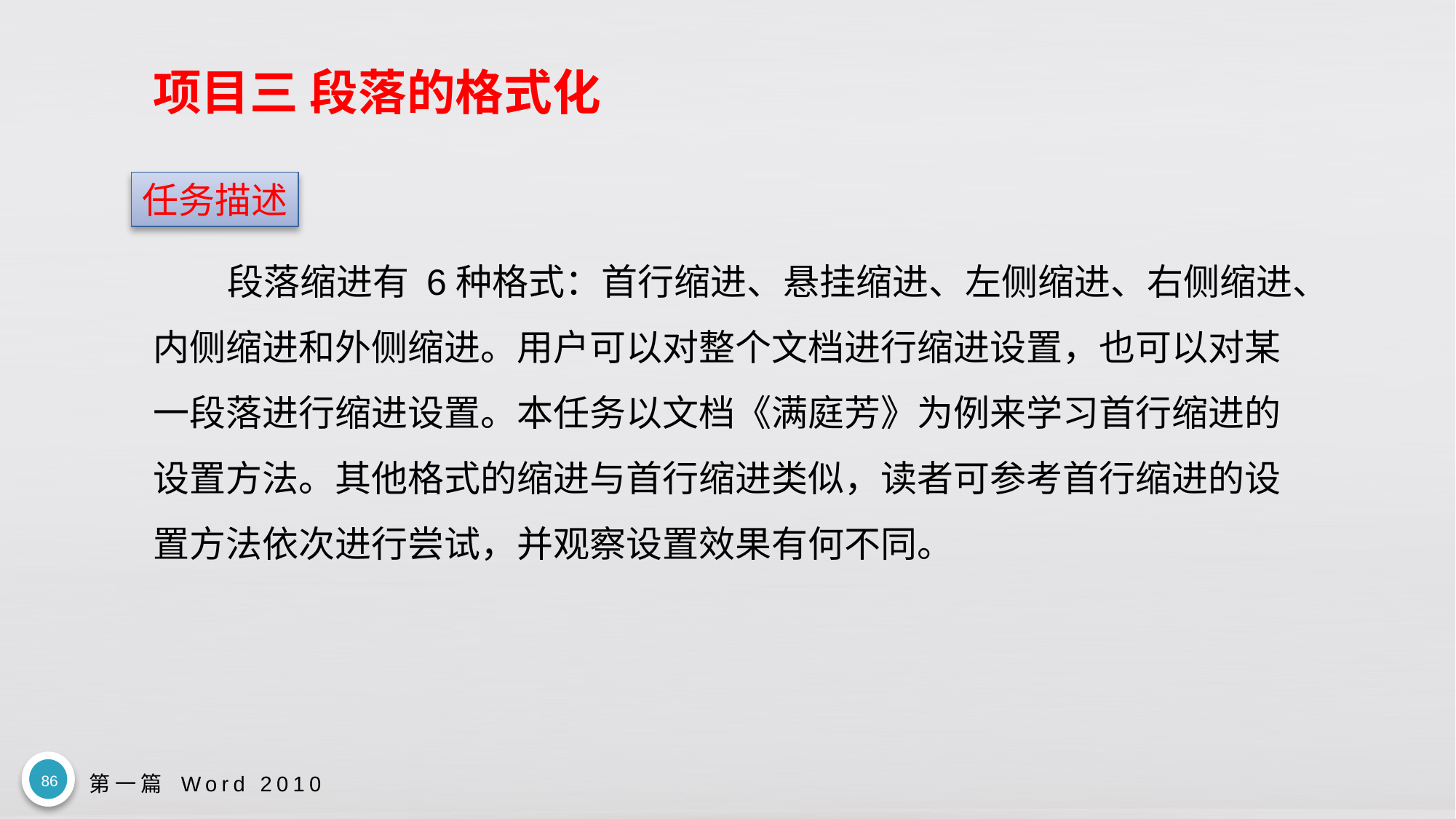

# 项目三 段落的格式化
任务描述
段落缩进有 6种格式：首行缩进、悬挂缩进、左侧缩进、右侧缩进、内侧缩进和外侧缩进。用户可以对整个文档进行缩进设置，也可以对某一段落进行缩进设置。本任务以文档《满庭芳》为例来学习首行缩进的设置方法。其他格式的缩进与首行缩进类似，读者可参考首行缩进的设置方法依次进行尝试，并观察设置效果有何不同。
86